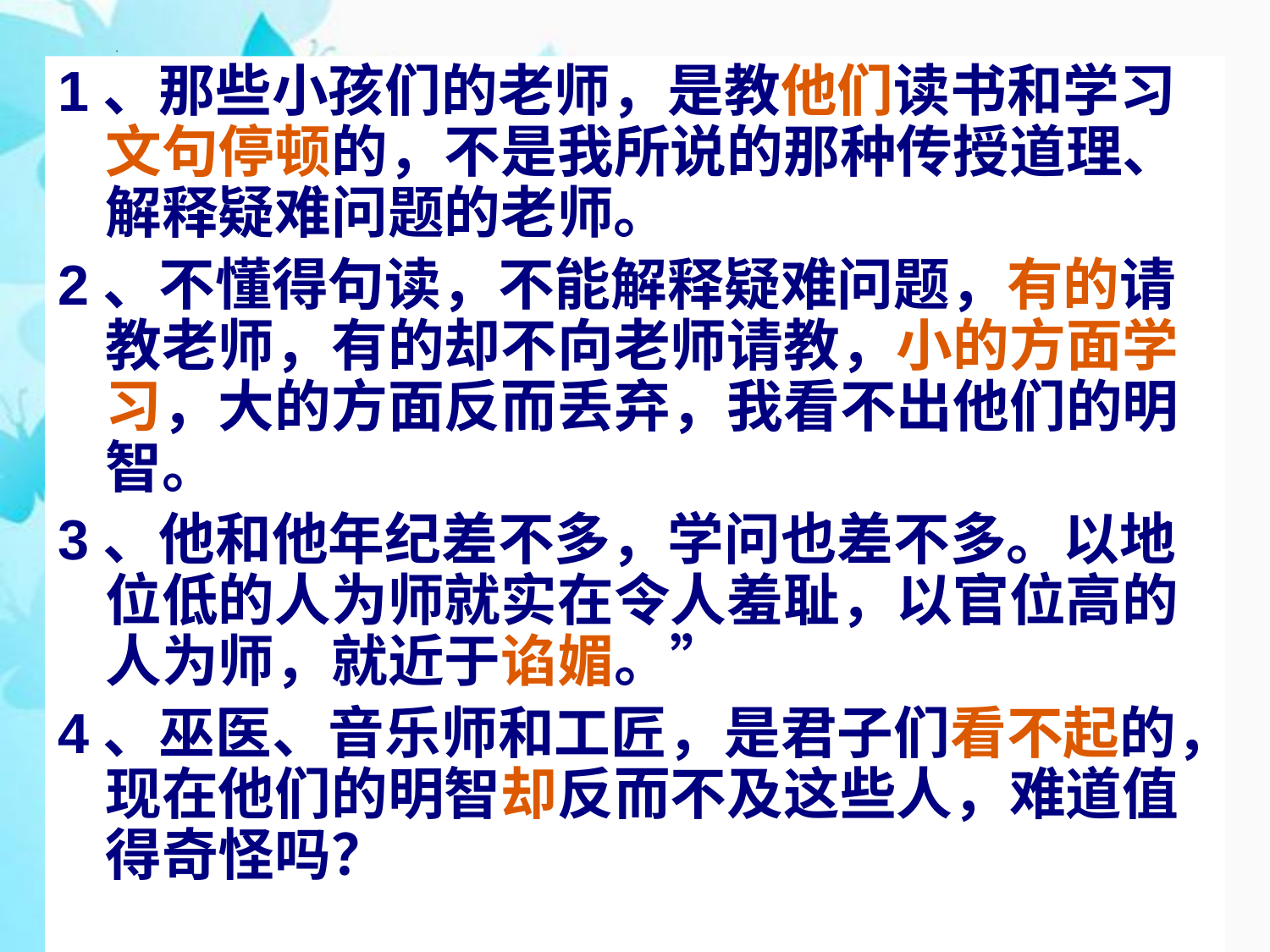

1、那些小孩们的老师，是教他们读书和学习文句停顿的，不是我所说的那种传授道理、解释疑难问题的老师。
2、不懂得句读，不能解释疑难问题，有的请教老师，有的却不向老师请教，小的方面学习，大的方面反而丢弃，我看不出他们的明智。
3、他和他年纪差不多，学问也差不多。以地位低的人为师就实在令人羞耻，以官位高的人为师，就近于谄媚。”
4、巫医、音乐师和工匠，是君子们看不起的，现在他们的明智却反而不及这些人，难道值得奇怪吗？